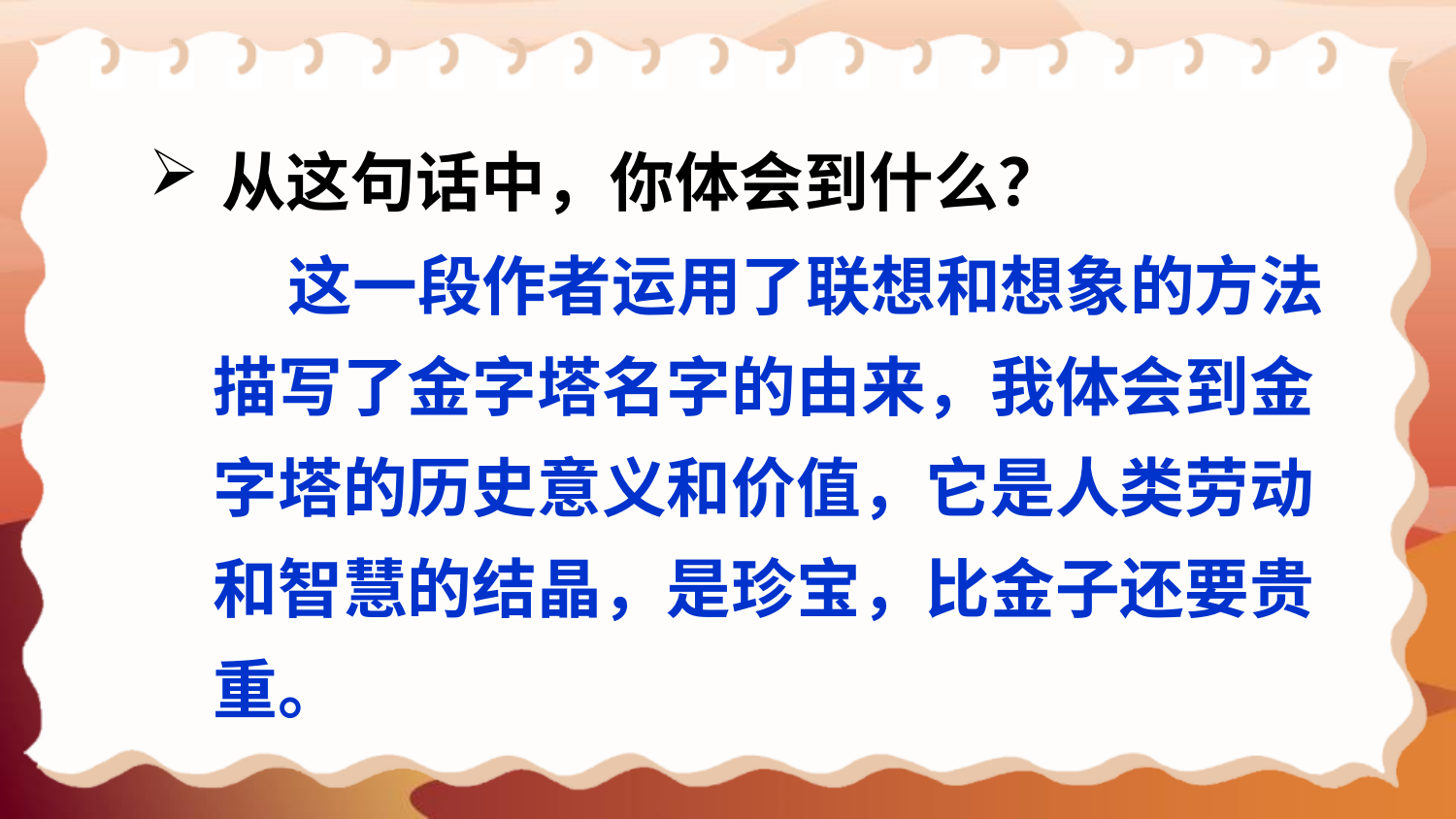

从这句话中，你体会到什么？
    这一段作者运用了联想和想象的方法描写了金字塔名字的由来，我体会到金字塔的历史意义和价值，它是人类劳动和智慧的结晶，是珍宝，比金子还要贵重。